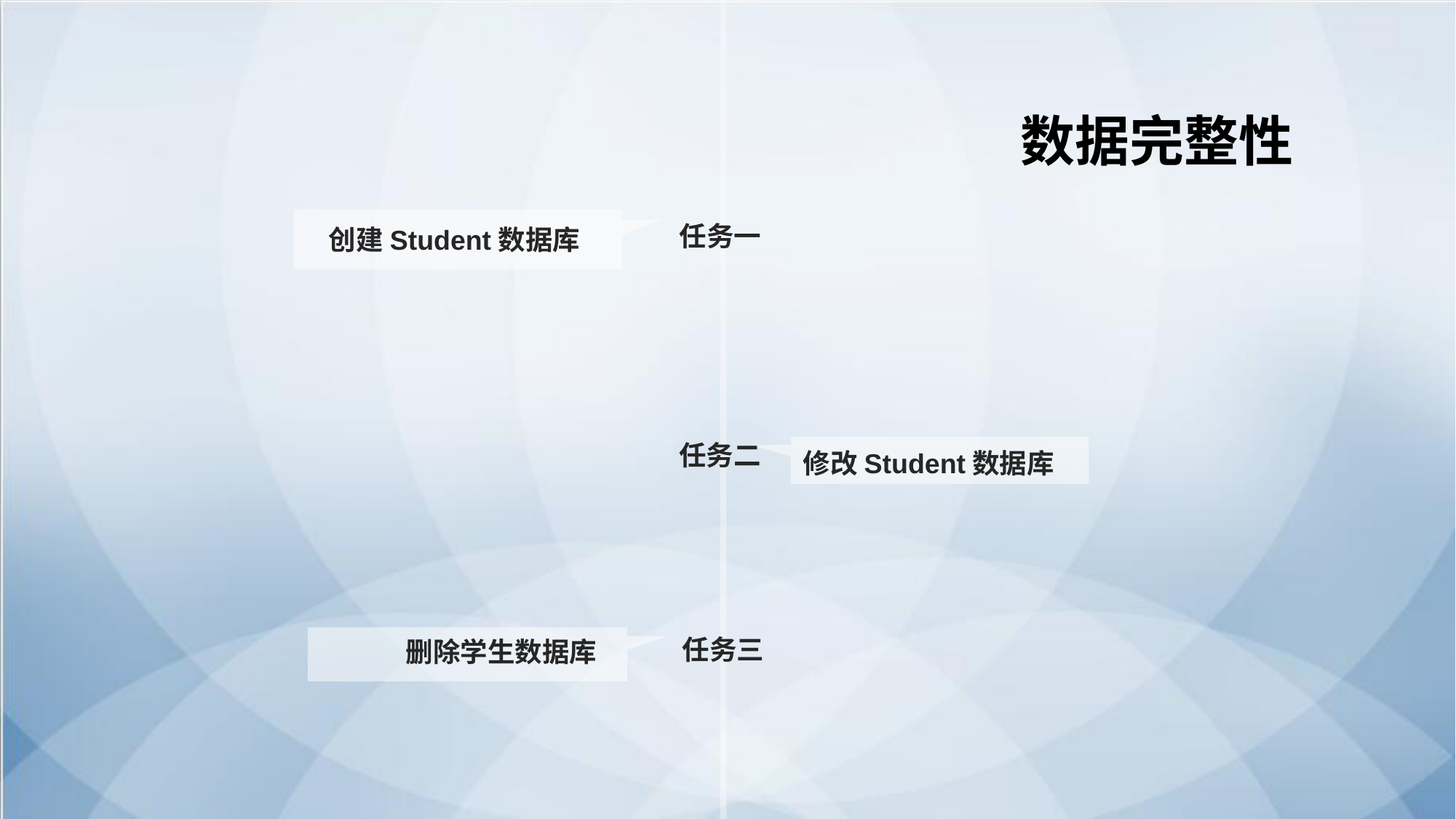

数据完整性

 创建Student数据库
任务一
任务二

修改Student数据库

删除学生数据库
任务三